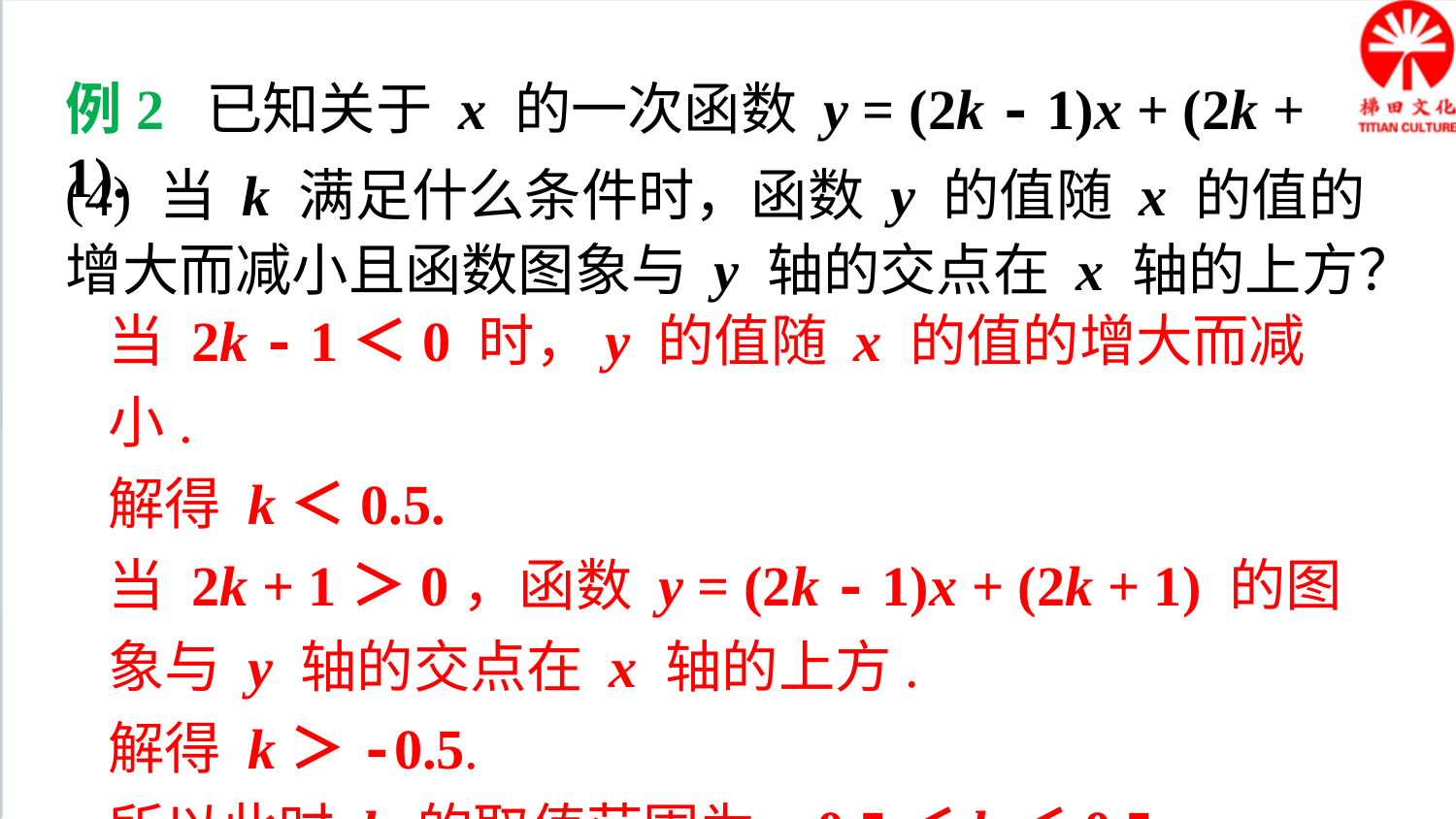

例2  已知关于 x 的一次函数 y = (2k - 1)x + (2k + 1).
(4) 当 k 满足什么条件时，函数 y 的值随 x 的值的增大而减小且函数图象与 y 轴的交点在 x 轴的上方？
当 2k - 1＜0 时，y 的值随 x 的值的增大而减小.
解得 k＜0.5.
当 2k + 1＞0，函数 y = (2k - 1)x + (2k + 1) 的图象与 y 轴的交点在 x 轴的上方.
解得 k＞-0.5.
所以此时 k 的取值范围为 -0.5＜k＜0.5.